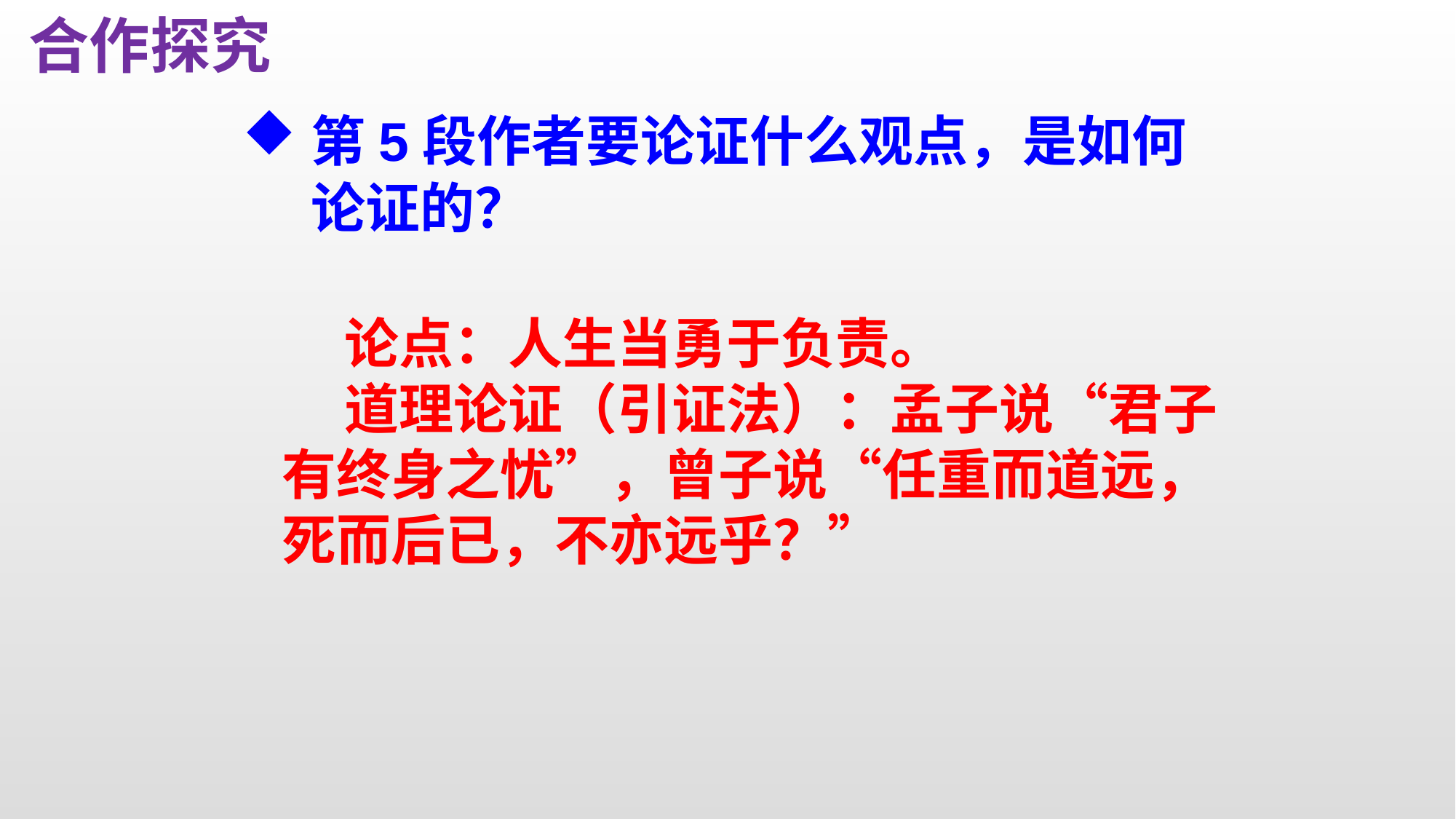

合作探究
第5段作者要论证什么观点，是如何论证的？
    论点：人生当勇于负责。
    道理论证（引证法）：孟子说“君子有终身之忧”，曾子说“任重而道远，死而后已，不亦远乎？”